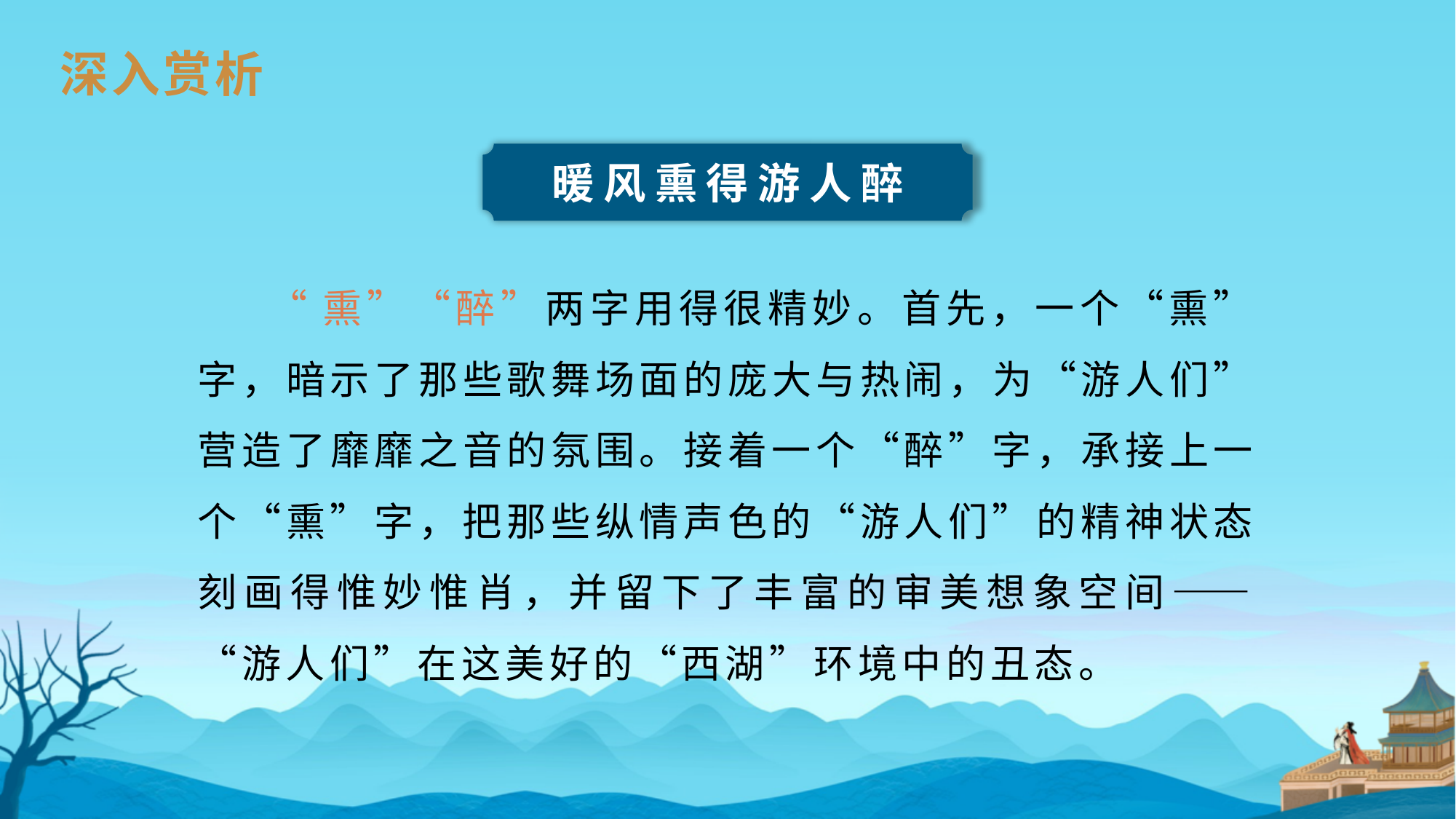

深入赏析

暖风熏得游人醉
     “熏”“醉”两字用得很精妙。首先，一个“熏”字，暗示了那些歌舞场面的庞大与热闹，为“游人们”营造了靡靡之音的氛围。接着一个“醉”字，承接上一个“熏”字，把那些纵情声色的“游人们”的精神状态刻画得惟妙惟肖，并留下了丰富的审美想象空间——“游人们”在这美好的“西湖”环境中的丑态。